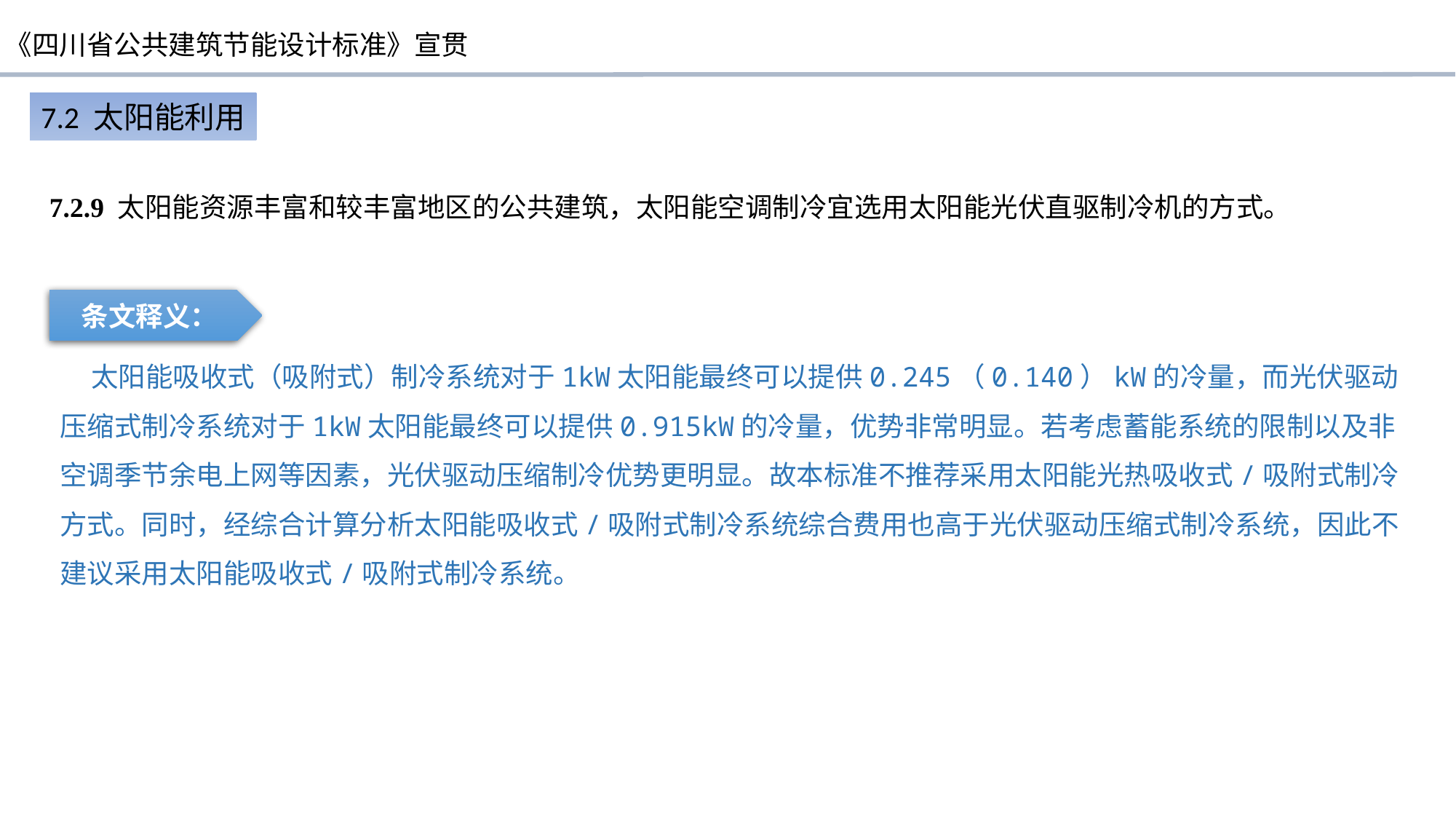

7.2 太阳能利用
7.2.9 太阳能资源丰富和较丰富地区的公共建筑，太阳能空调制冷宜选用太阳能光伏直驱制冷机的方式。
条文释义：
    太阳能吸收式（吸附式）制冷系统对于1kW太阳能最终可以提供0.245（0.140）kW的冷量，而光伏驱动压缩式制冷系统对于1kW太阳能最终可以提供0.915kW的冷量，优势非常明显。若考虑蓄能系统的限制以及非空调季节余电上网等因素，光伏驱动压缩制冷优势更明显。故本标准不推荐采用太阳能光热吸收式/吸附式制冷方式。同时，经综合计算分析太阳能吸收式/吸附式制冷系统综合费用也高于光伏驱动压缩式制冷系统，因此不建议采用太阳能吸收式/吸附式制冷系统。